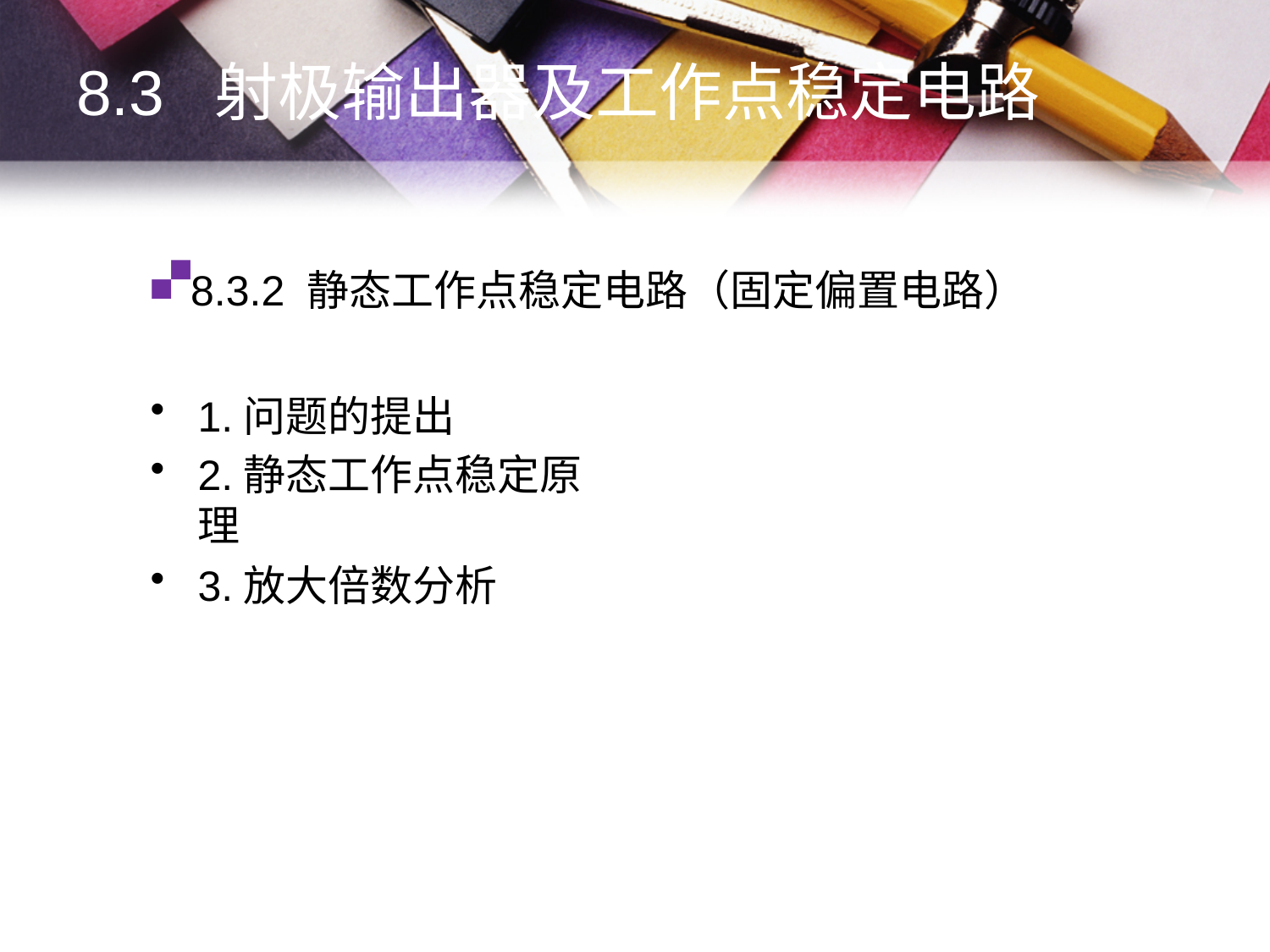

8.3  射极输出器及工作点稳定电路
# 8.3.2 静态工作点稳定电路（固定偏置电路）
1.问题的提出
2.静态工作点稳定原理
3.放大倍数分析